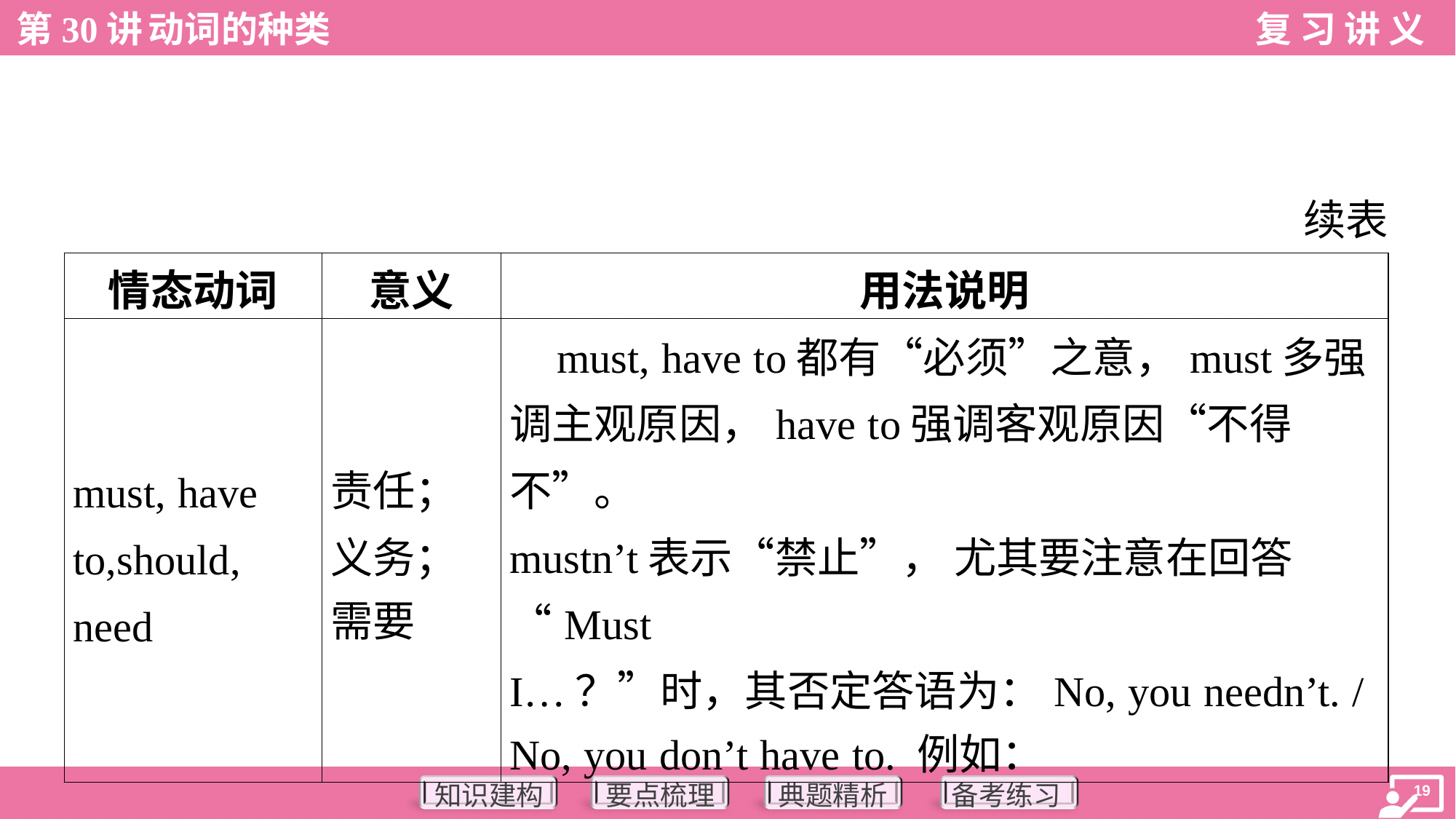

续表
| 情态动词 | 意义 | 用法说明 |
| --- | --- | --- |
| must, have to,should, need | 责任； 义务； 需要 | must, have to都有“必须”之意，must多强 调主观原因，have to强调客观原因“不得不”。 mustn’t表示“禁止”， 尤其要注意在回答“Must I…？”时，其否定答语为：No, you needn’t. / No, you don’t have to. 例如： |